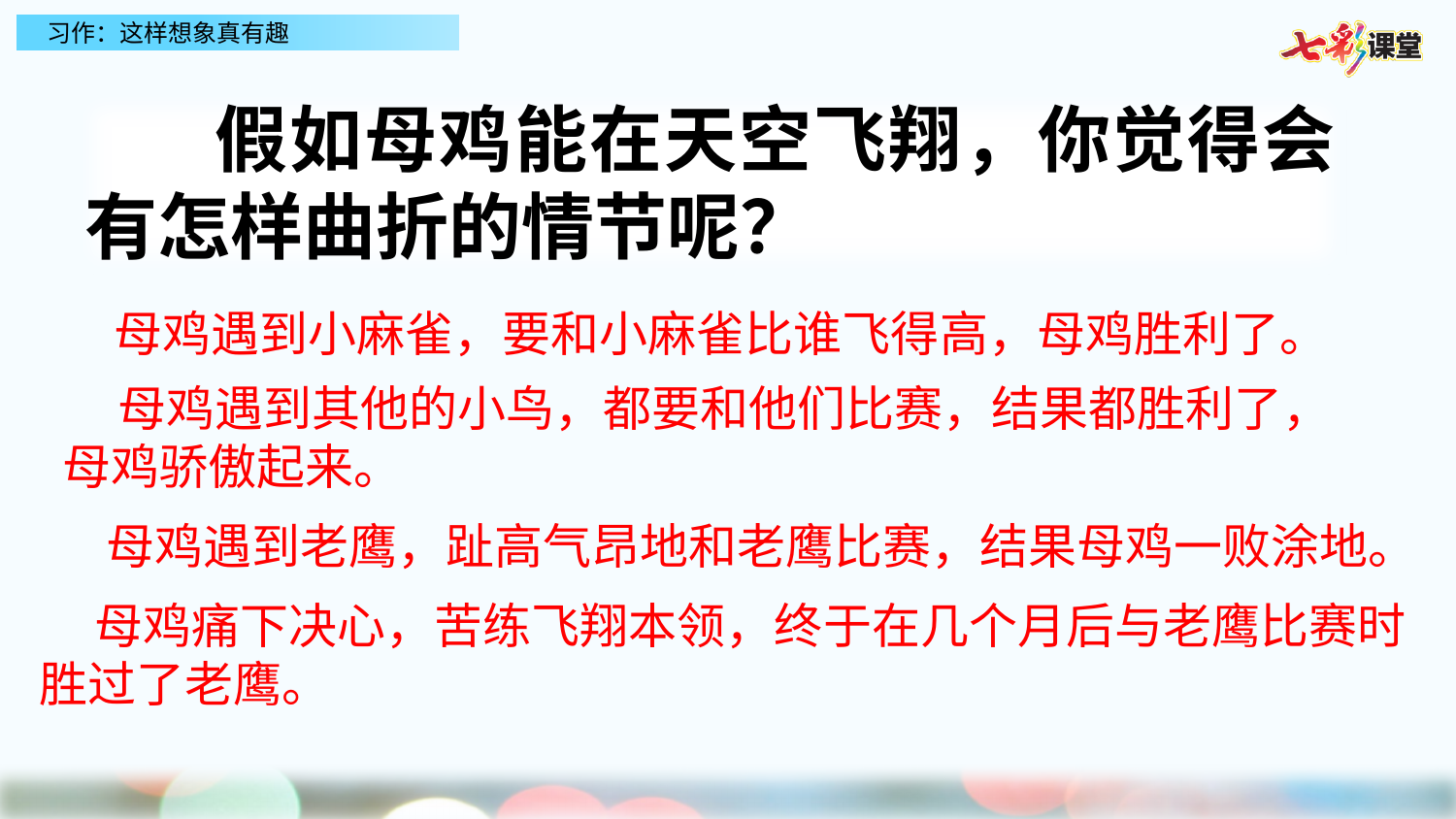

假如母鸡能在天空飞翔，你觉得会有怎样曲折的情节呢？
母鸡遇到小麻雀，要和小麻雀比谁飞得高，母鸡胜利了。
    母鸡遇到其他的小鸟，都要和他们比赛，结果都胜利了，母鸡骄傲起来。
    母鸡遇到老鹰，趾高气昂地和老鹰比赛，结果母鸡一败涂地。
    母鸡痛下决心，苦练飞翔本领，终于在几个月后与老鹰比赛时胜过了老鹰。